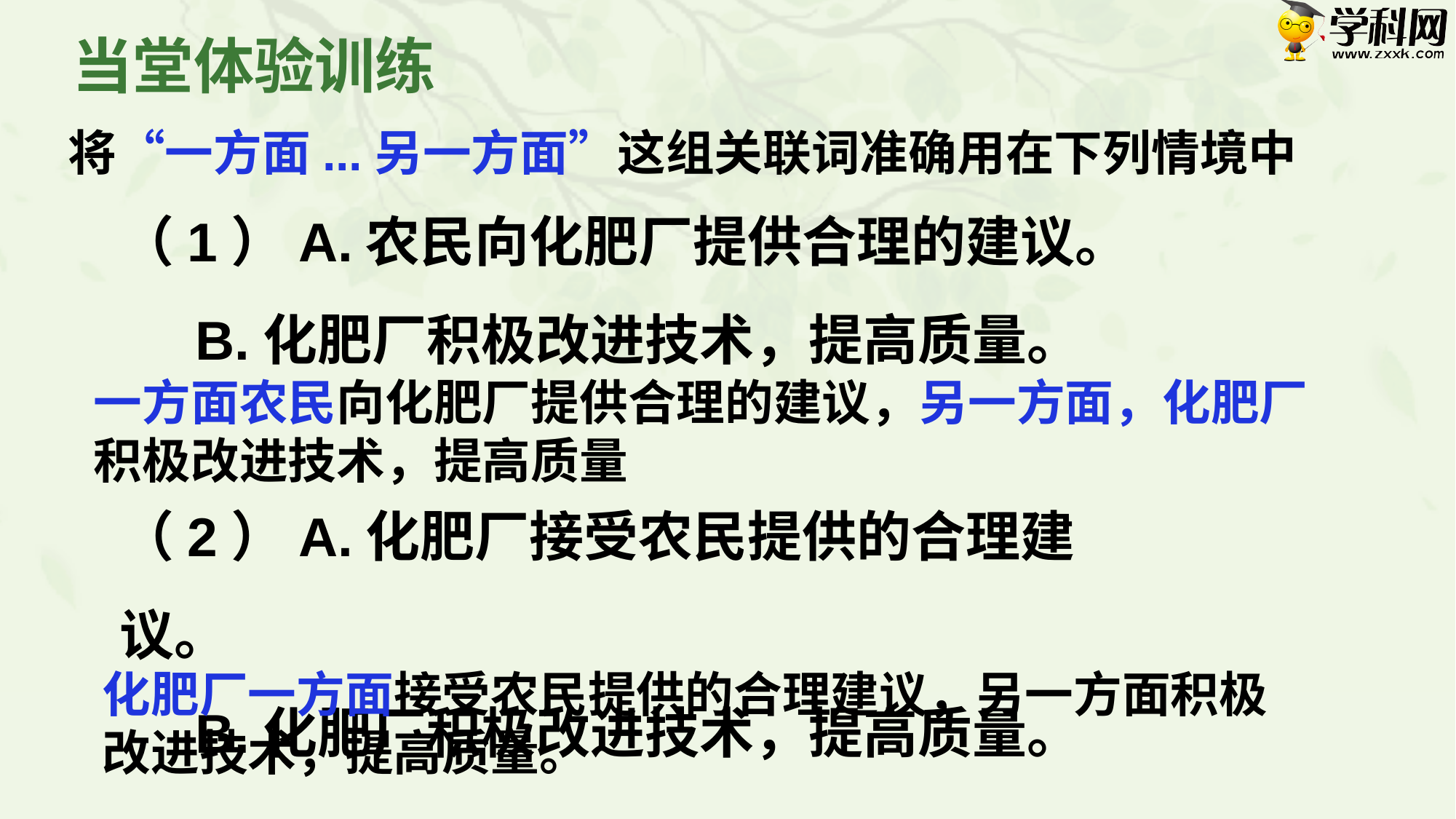

当堂体验训练
将“一方面...另一方面”这组关联词准确用在下列情境中
（1）A.农民向化肥厂提供合理的建议。
     B.化肥厂积极改进技术，提高质量。

（2）A.化肥厂接受农民提供的合理建议。
     B.化肥厂积极改进技术，提高质量。
一方面农民向化肥厂提供合理的建议，另一方面，化肥厂积极改进技术，提高质量
化肥厂一方面接受农民提供的合理建议，另一方面积极改进技术，提高质量。